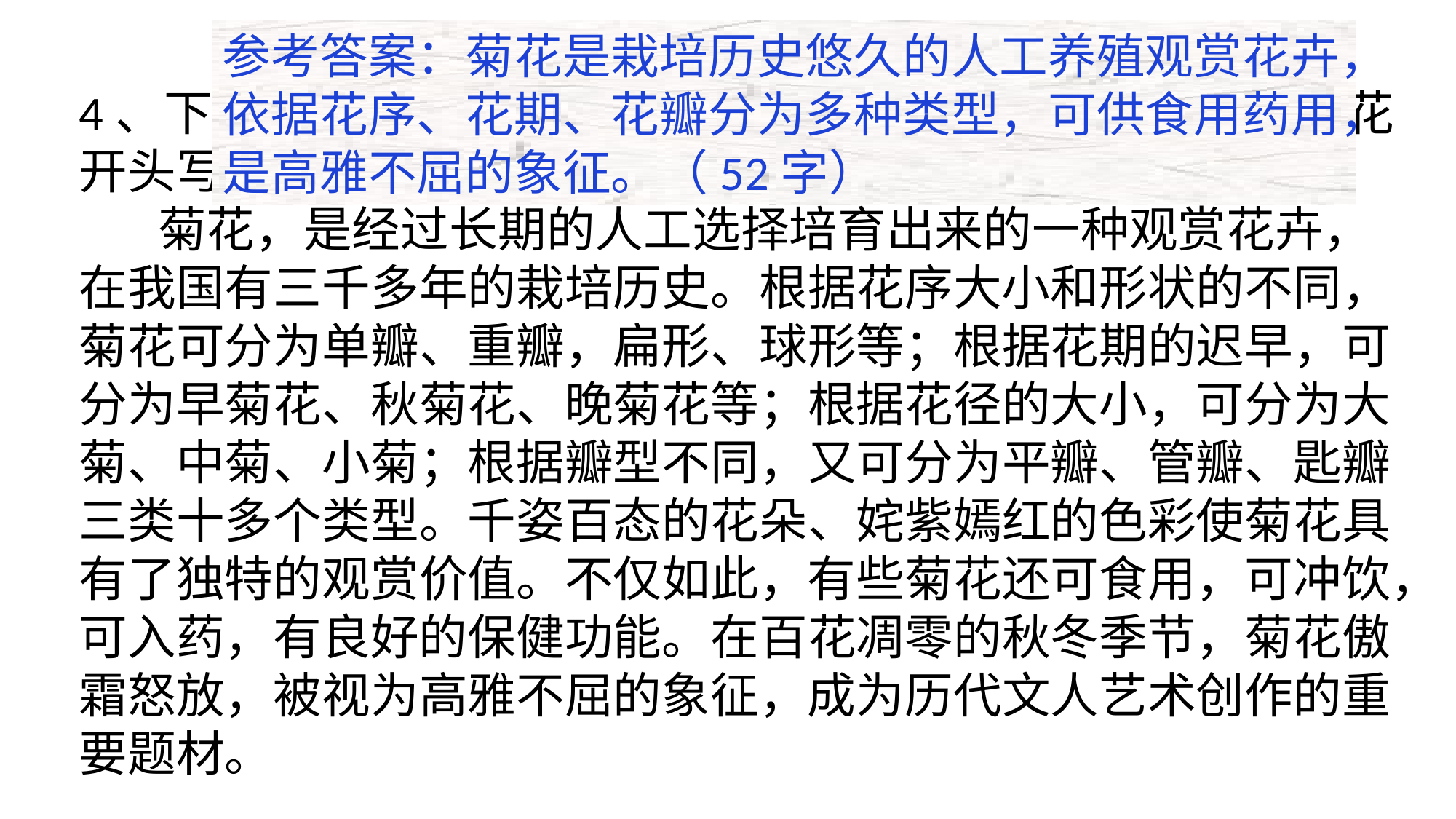

参考答案：菊花是栽培历史悠久的人工养殖观赏花卉，依据花序、花期、花瓣分为多种类型，可供食用药用，是高雅不屈的象征。（52字）
4、下面是一段介绍菊花的材料。请概括其主要内容，以“菊花开头写一段文字，不超过50字。
     菊花，是经过长期的人工选择培育出来的一种观赏花卉，在我国有三千多年的栽培历史。根据花序大小和形状的不同，菊花可分为单瓣、重瓣，扁形、球形等；根据花期的迟早，可分为早菊花、秋菊花、晚菊花等；根据花径的大小，可分为大菊、中菊、小菊；根据瓣型不同，又可分为平瓣、管瓣、匙瓣三类十多个类型。千姿百态的花朵、姹紫嫣红的色彩使菊花具有了独特的观赏价值。不仅如此，有些菊花还可食用，可冲饮，可入药，有良好的保健功能。在百花凋零的秋冬季节，菊花傲霜怒放，被视为高雅不屈的象征，成为历代文人艺术创作的重要题材。